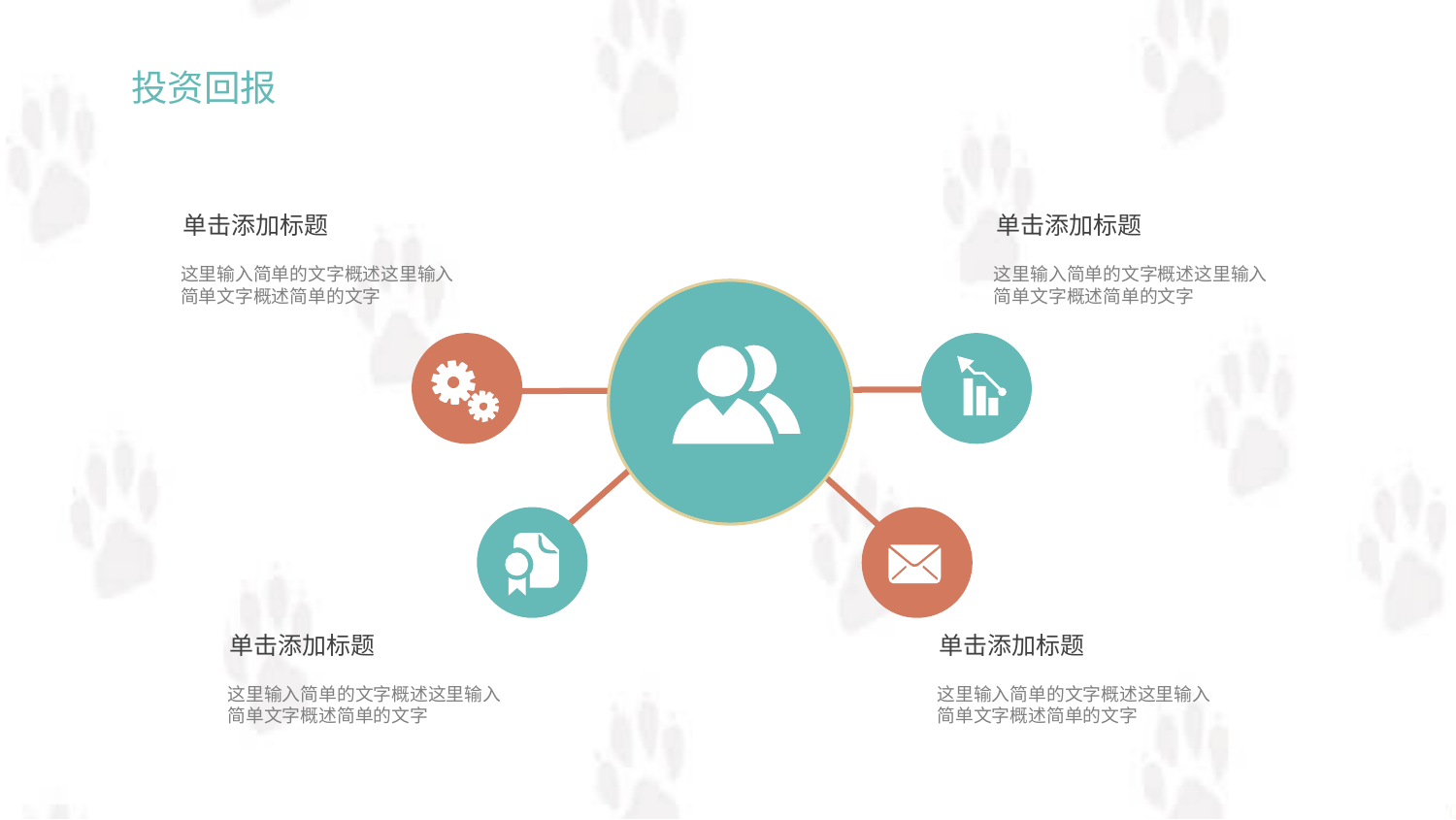

单击添加标题
单击添加标题
这里输入简单的文字概述这里输入简单文字概述简单的文字
这里输入简单的文字概述这里输入简单文字概述简单的文字

单击添加标题
单击添加标题
这里输入简单的文字概述这里输入简单文字概述简单的文字
这里输入简单的文字概述这里输入简单文字概述简单的文字